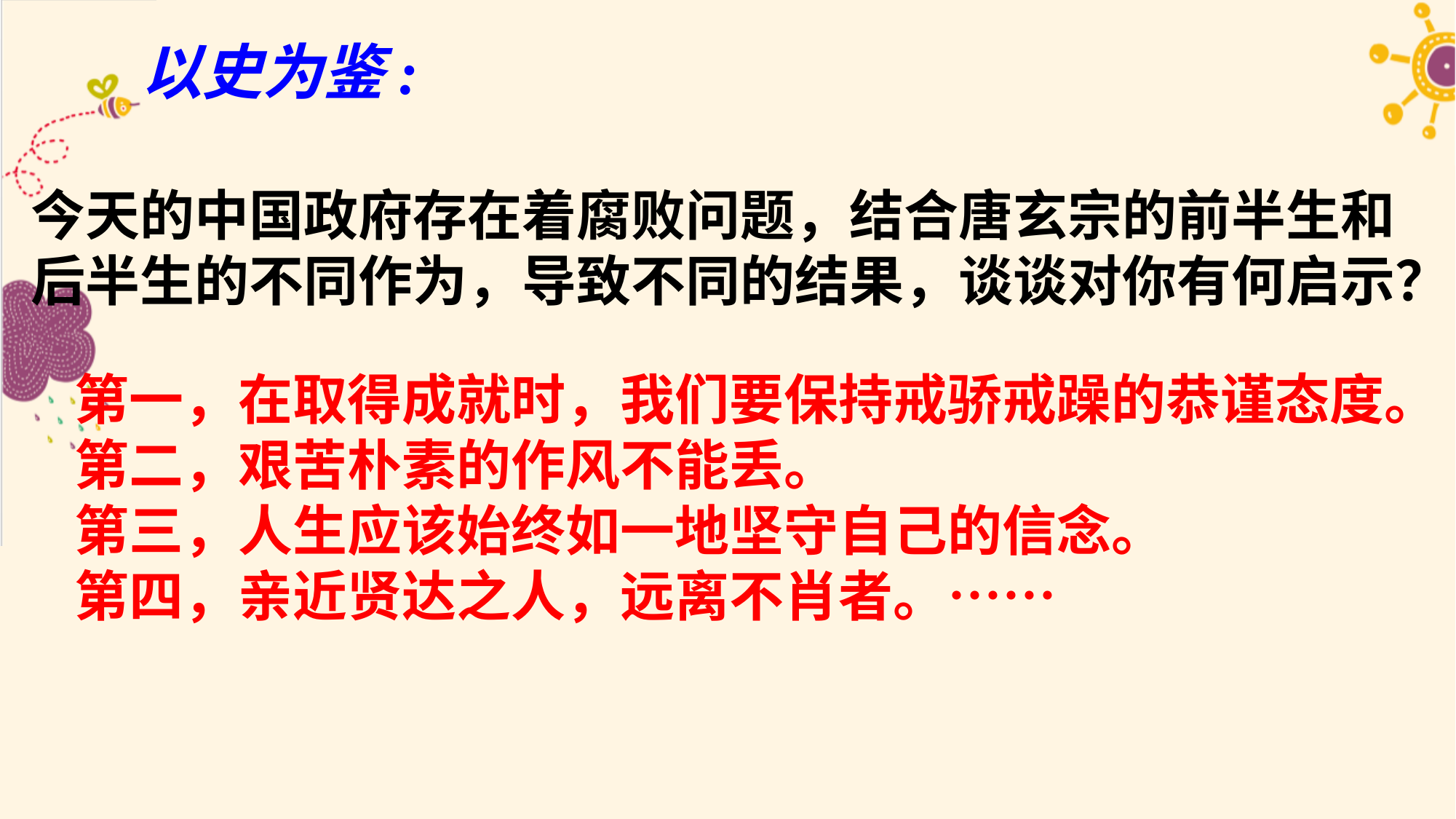

以史为鉴:
今天的中国政府存在着腐败问题，结合唐玄宗的前半生和后半生的不同作为，导致不同的结果，谈谈对你有何启示？
第一，在取得成就时，我们要保持戒骄戒躁的恭谨态度。
第二，艰苦朴素的作风不能丢。
第三，人生应该始终如一地坚守自己的信念。
第四，亲近贤达之人，远离不肖者。……